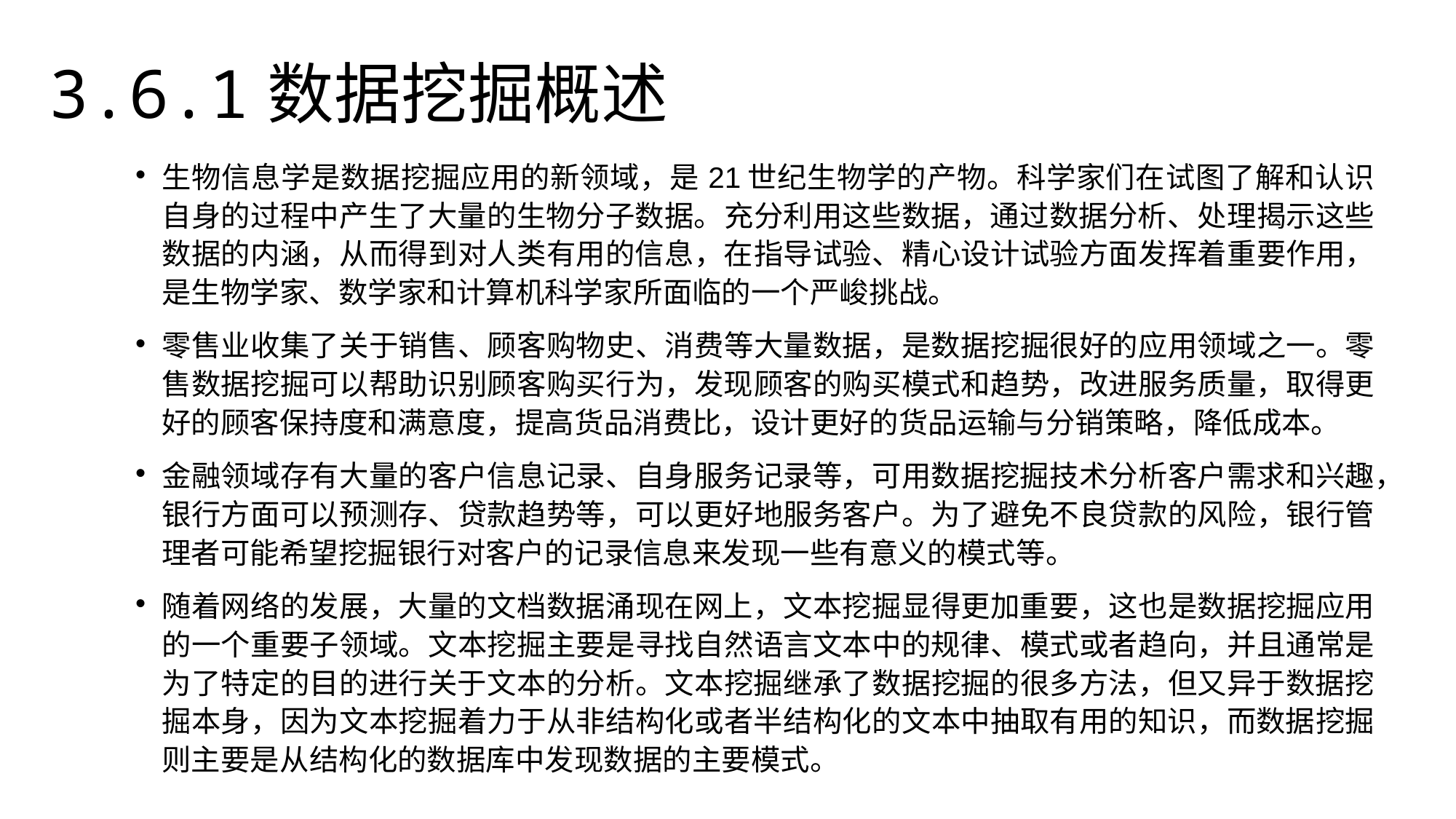

3.6.1数据挖掘概述
生物信息学是数据挖掘应用的新领域，是21世纪生物学的产物。科学家们在试图了解和认识自身的过程中产生了大量的生物分子数据。充分利用这些数据，通过数据分析、处理揭示这些数据的内涵，从而得到对人类有用的信息，在指导试验、精心设计试验方面发挥着重要作用，是生物学家、数学家和计算机科学家所面临的一个严峻挑战。
零售业收集了关于销售、顾客购物史、消费等大量数据，是数据挖掘很好的应用领域之一。零售数据挖掘可以帮助识别顾客购买行为，发现顾客的购买模式和趋势，改进服务质量，取得更好的顾客保持度和满意度，提高货品消费比，设计更好的货品运输与分销策略，降低成本。
金融领域存有大量的客户信息记录、自身服务记录等，可用数据挖掘技术分析客户需求和兴趣，银行方面可以预测存、贷款趋势等，可以更好地服务客户。为了避免不良贷款的风险，银行管理者可能希望挖掘银行对客户的记录信息来发现一些有意义的模式等。
随着网络的发展，大量的文档数据涌现在网上，文本挖掘显得更加重要，这也是数据挖掘应用的一个重要子领域。文本挖掘主要是寻找自然语言文本中的规律、模式或者趋向，并且通常是为了特定的目的进行关于文本的分析。文本挖掘继承了数据挖掘的很多方法，但又异于数据挖掘本身，因为文本挖掘着力于从非结构化或者半结构化的文本中抽取有用的知识，而数据挖掘则主要是从结构化的数据库中发现数据的主要模式。